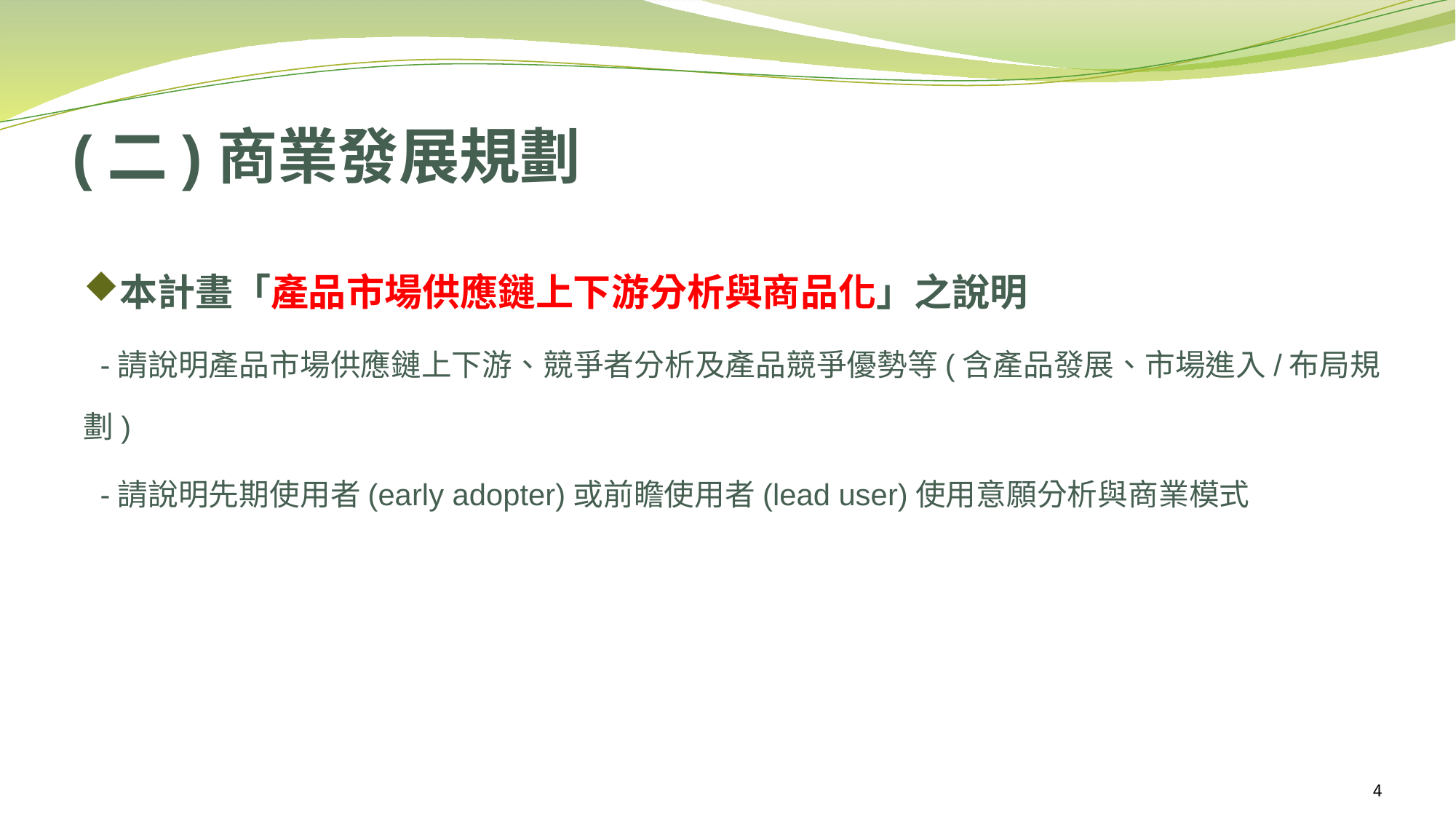

# (二)商業發展規劃
本計畫「產品市場供應鏈上下游分析與商品化」之說明
  -請說明產品市場供應鏈上下游、競爭者分析及產品競爭優勢等(含產品發展、市場進入/布局規劃)
  -請說明先期使用者(early adopter)或前瞻使用者(lead user)使用意願分析與商業模式

4